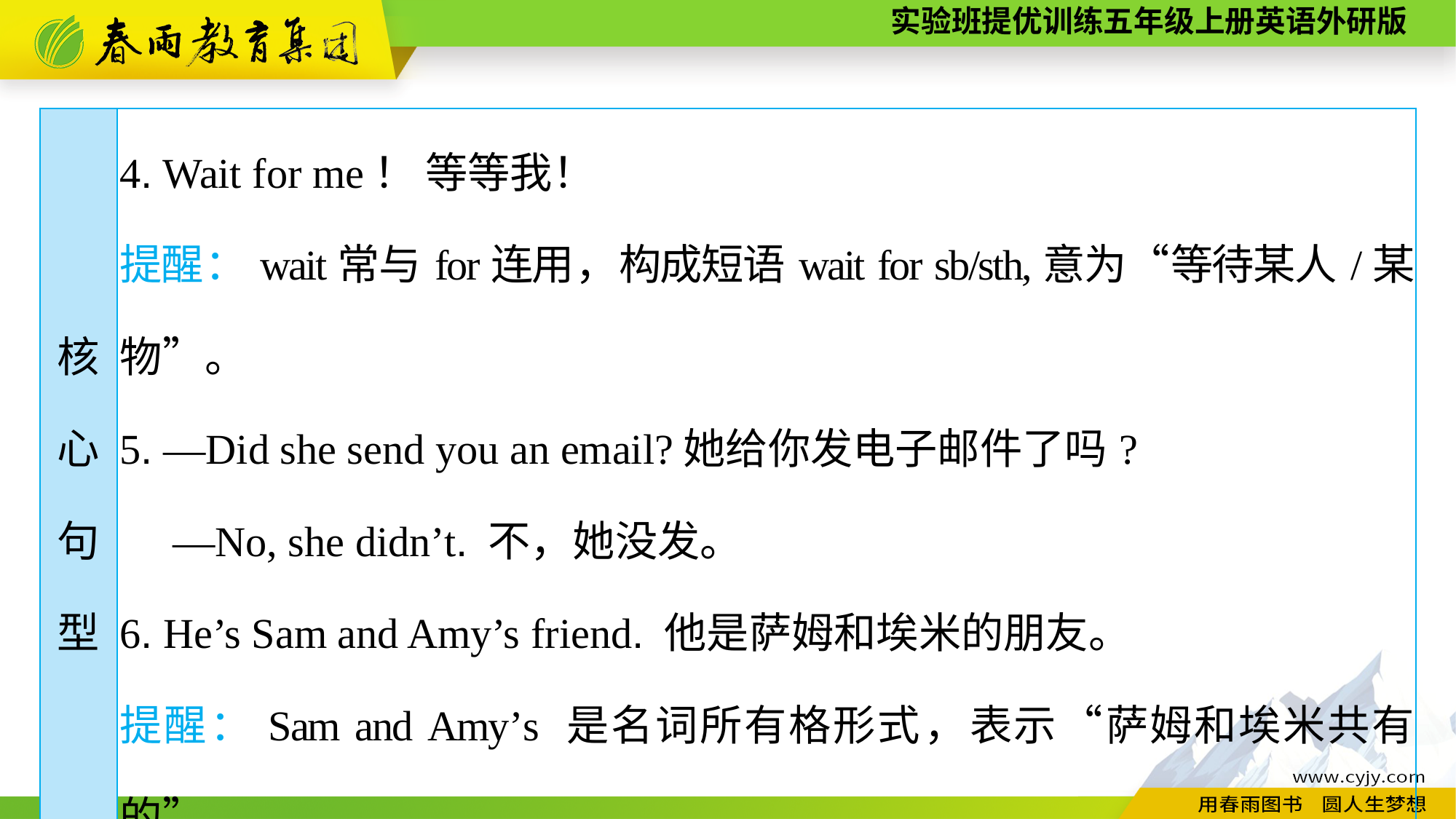

| 核 心 句 型 | 4. Wait for me！ 等等我！ 提醒：wait常与for连用，构成短语wait for sb/sth,意为“等待某人/某物”。 5. —Did she send you an email?她给你发电子邮件了吗? —No, she didn’t. 不，她没发。 6. He’s Sam and Amy’s friend. 他是萨姆和埃米的朋友。 提醒：Sam and Amy’s 是名词所有格形式，表示“萨姆和埃米共有的”。 |
| --- | --- |